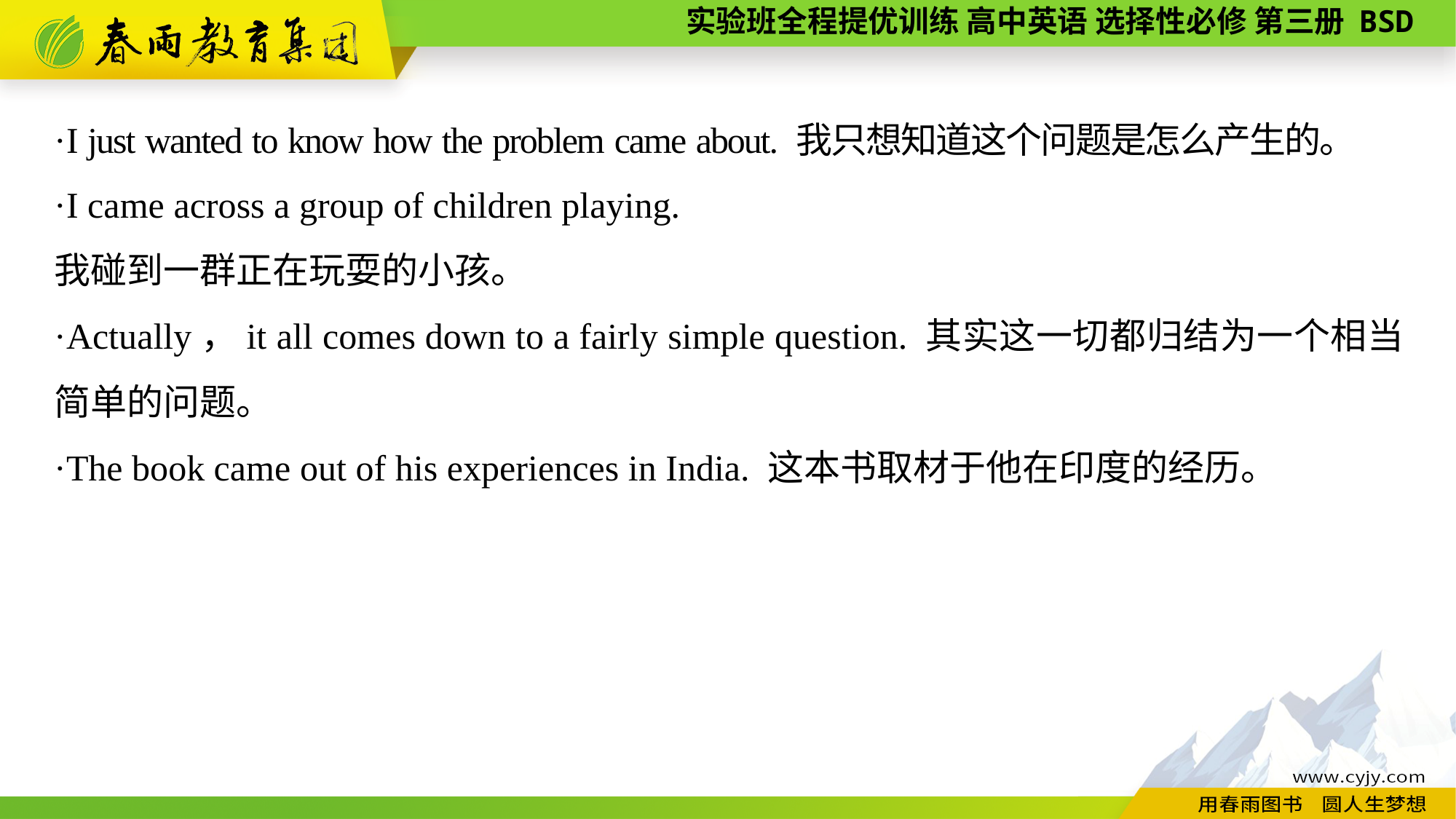

·I just wanted to know how the problem came about. 我只想知道这个问题是怎么产生的。
·I came across a group of children playing.
我碰到一群正在玩耍的小孩。
·Actually，it all comes down to a fairly simple question. 其实这一切都归结为一个相当简单的问题。
·The book came out of his experiences in India. 这本书取材于他在印度的经历。